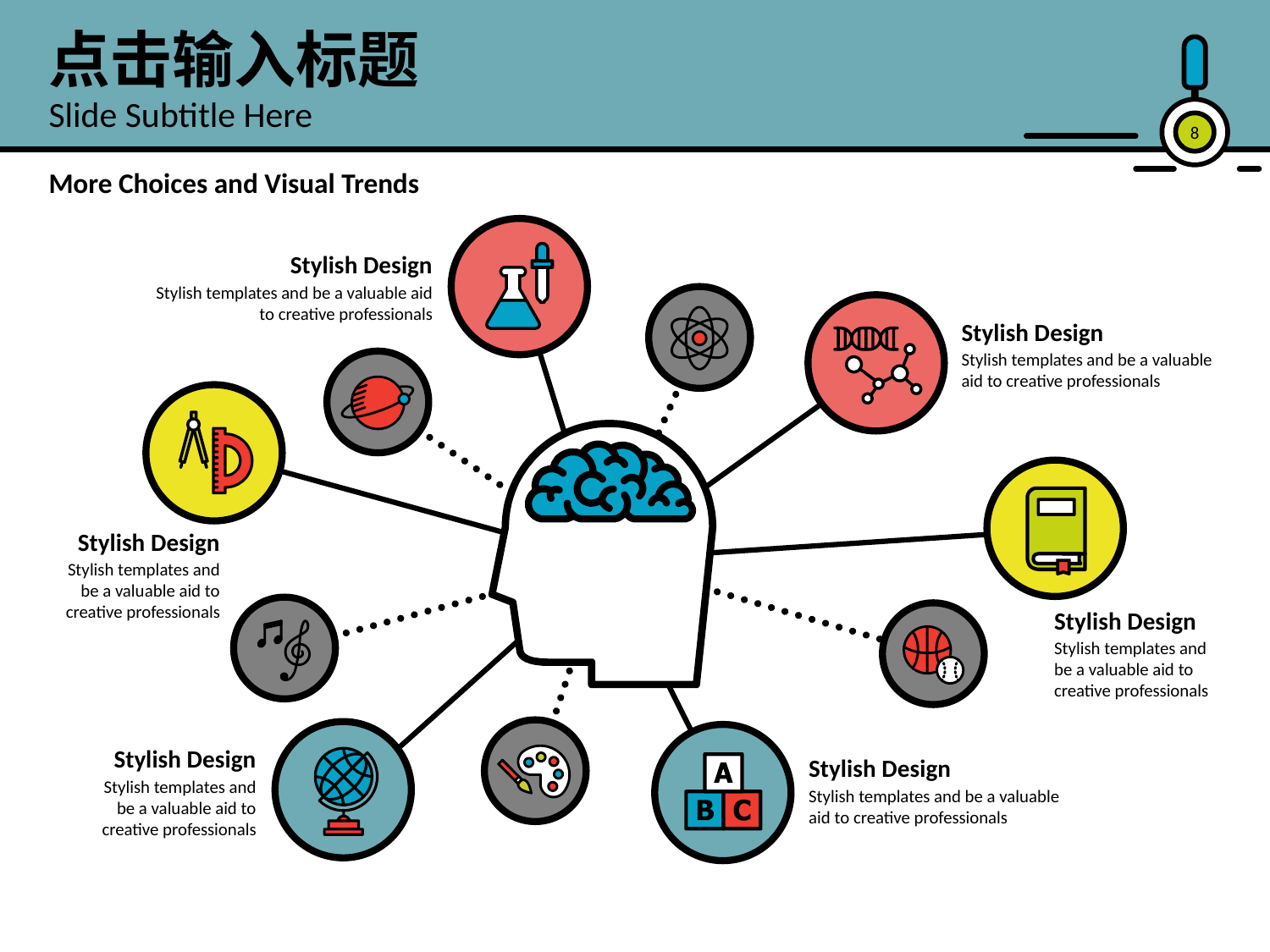

点击输入标题
Slide Subtitle Here
8
More Choices and Visual Trends

Stylish Design
Stylish templates and be a valuable aid to creative professionals

Stylish Design
Stylish templates and be a valuable aid to creative professionals

Stylish Design
Stylish templates and be a valuable aid to creative professionals

Stylish Design
Stylish templates and be a valuable aid to creative professionals

Stylish Design
Stylish templates and be a valuable aid to creative professionals

Stylish Design
Stylish templates and be a valuable aid to creative professionals